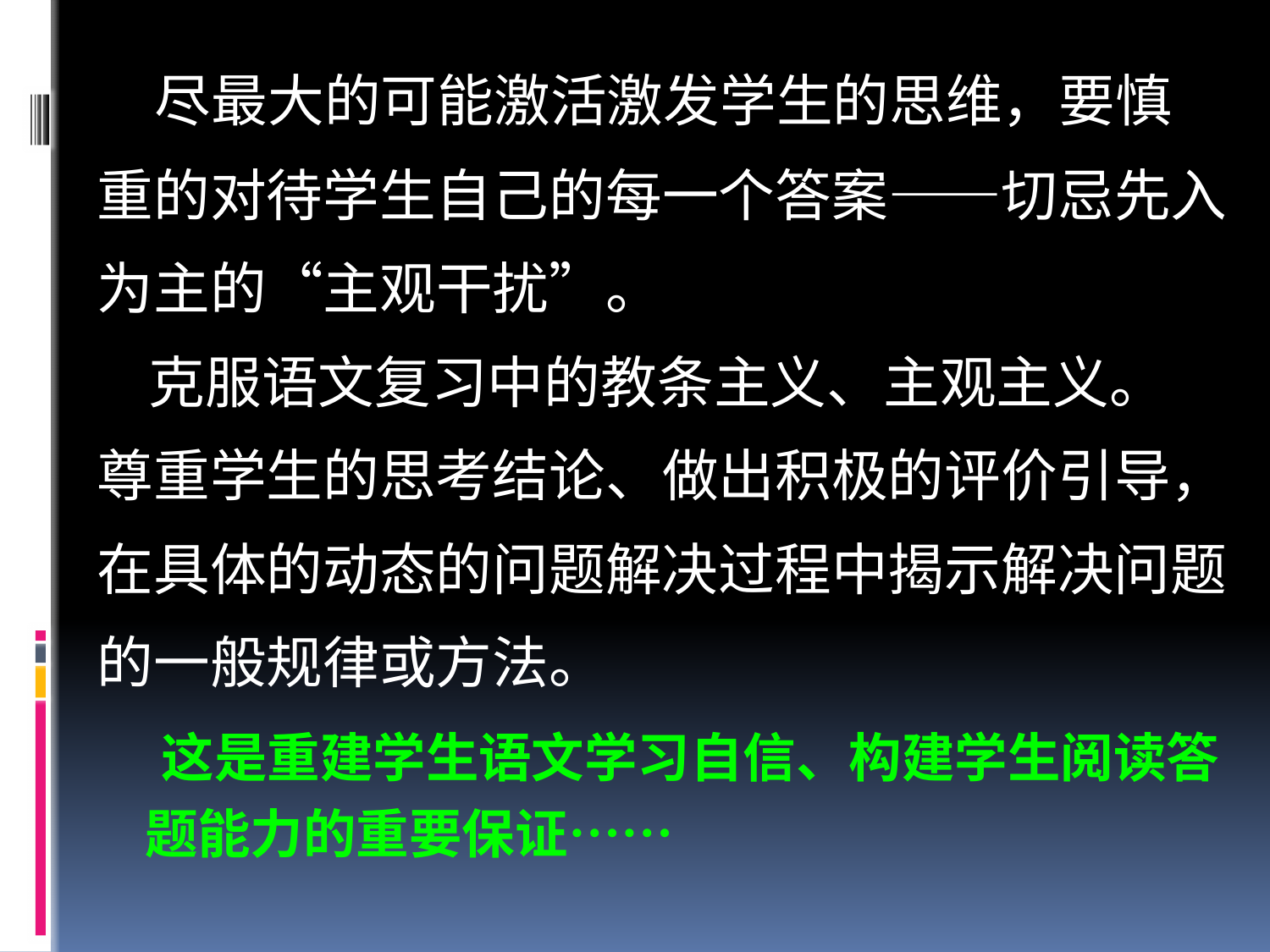

尽最大的可能激活激发学生的思维，要慎
重的对待学生自己的每一个答案——切忌先入
为主的“主观干扰”。
   克服语文复习中的教条主义、主观主义。
尊重学生的思考结论、做出积极的评价引导，
在具体的动态的问题解决过程中揭示解决问题
的一般规律或方法。
    这是重建学生语文学习自信、构建学生阅读答题能力的重要保证……